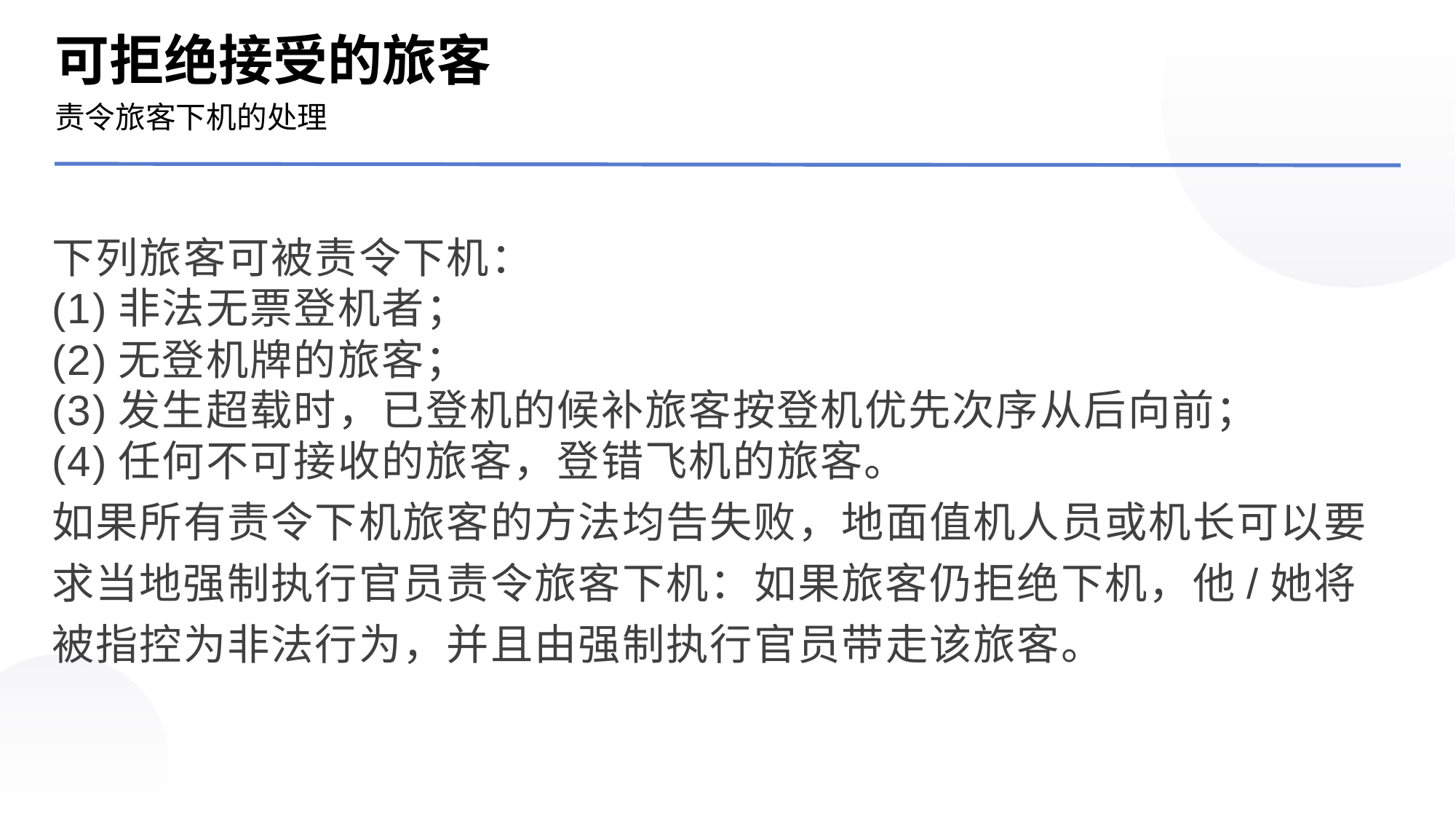

可拒绝接受的旅客
责令旅客下机的处理
下列旅客可被责令下机：
(1)非法无票登机者；
(2)无登机牌的旅客；
(3)发生超载时，已登机的候补旅客按登机优先次序从后向前；
(4)任何不可接收的旅客，登错飞机的旅客。
如果所有责令下机旅客的方法均告失败，地面值机人员或机长可以要求当地强制执行官员责令旅客下机：如果旅客仍拒绝下机，他/她将被指控为非法行为，并且由强制执行官员带走该旅客。